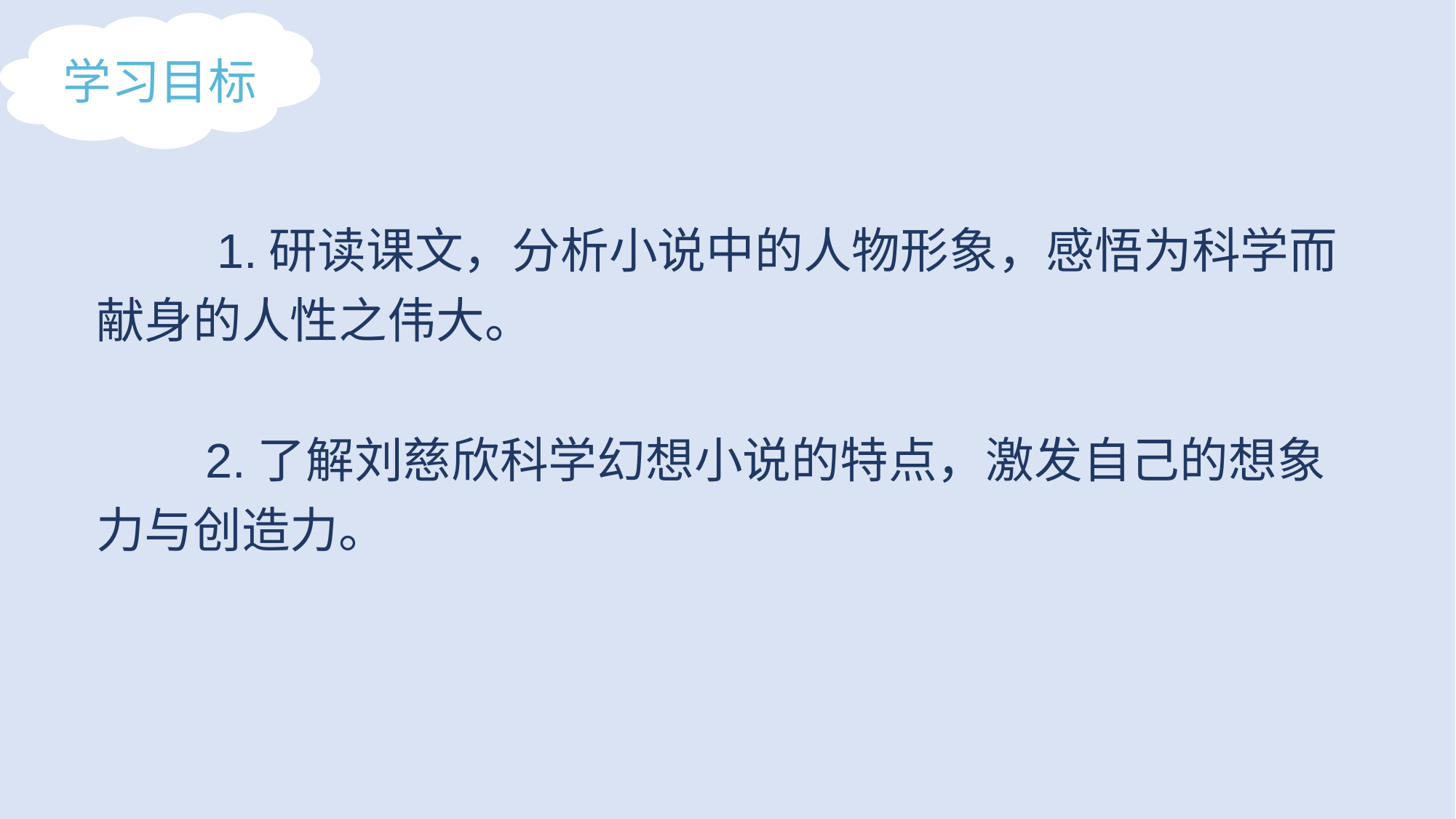

学习目标
         1.研读课文，分析小说中的人物形象，感悟为科学而献身的人性之伟大。

	2.了解刘慈欣科学幻想小说的特点，激发自己的想象力与创造力。